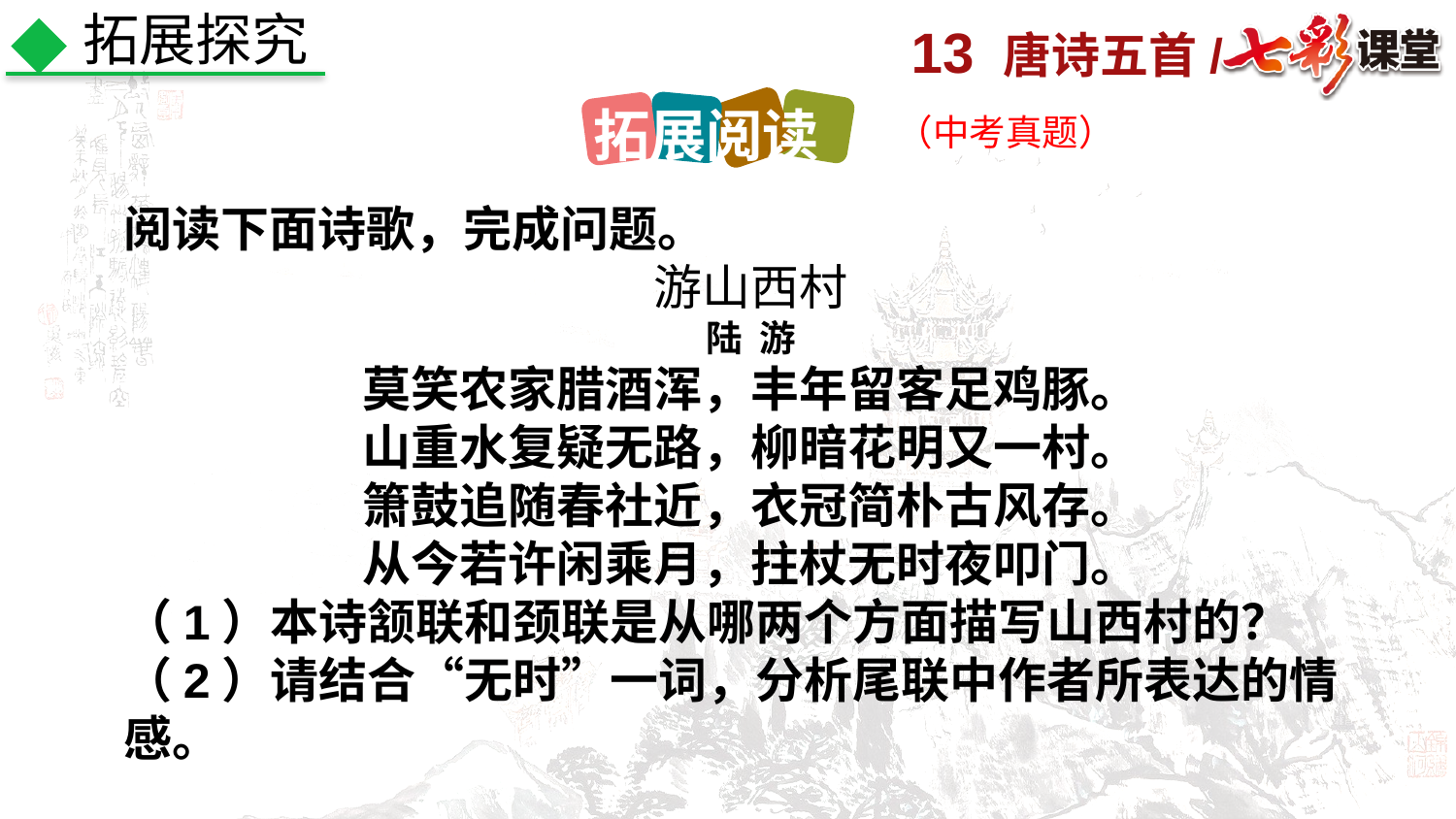

拓展探究

拓展阅读

（中考真题）
阅读下面诗歌，完成问题。
游山西村
陆  游
莫笑农家腊酒浑，丰年留客足鸡豚。
山重水复疑无路，柳暗花明又一村。
箫鼓追随春社近，衣冠简朴古风存。
从今若许闲乘月，拄杖无时夜叩门。
（1）本诗颔联和颈联是从哪两个方面描写山西村的？
（2）请结合“无时”一词，分析尾联中作者所表达的情感。